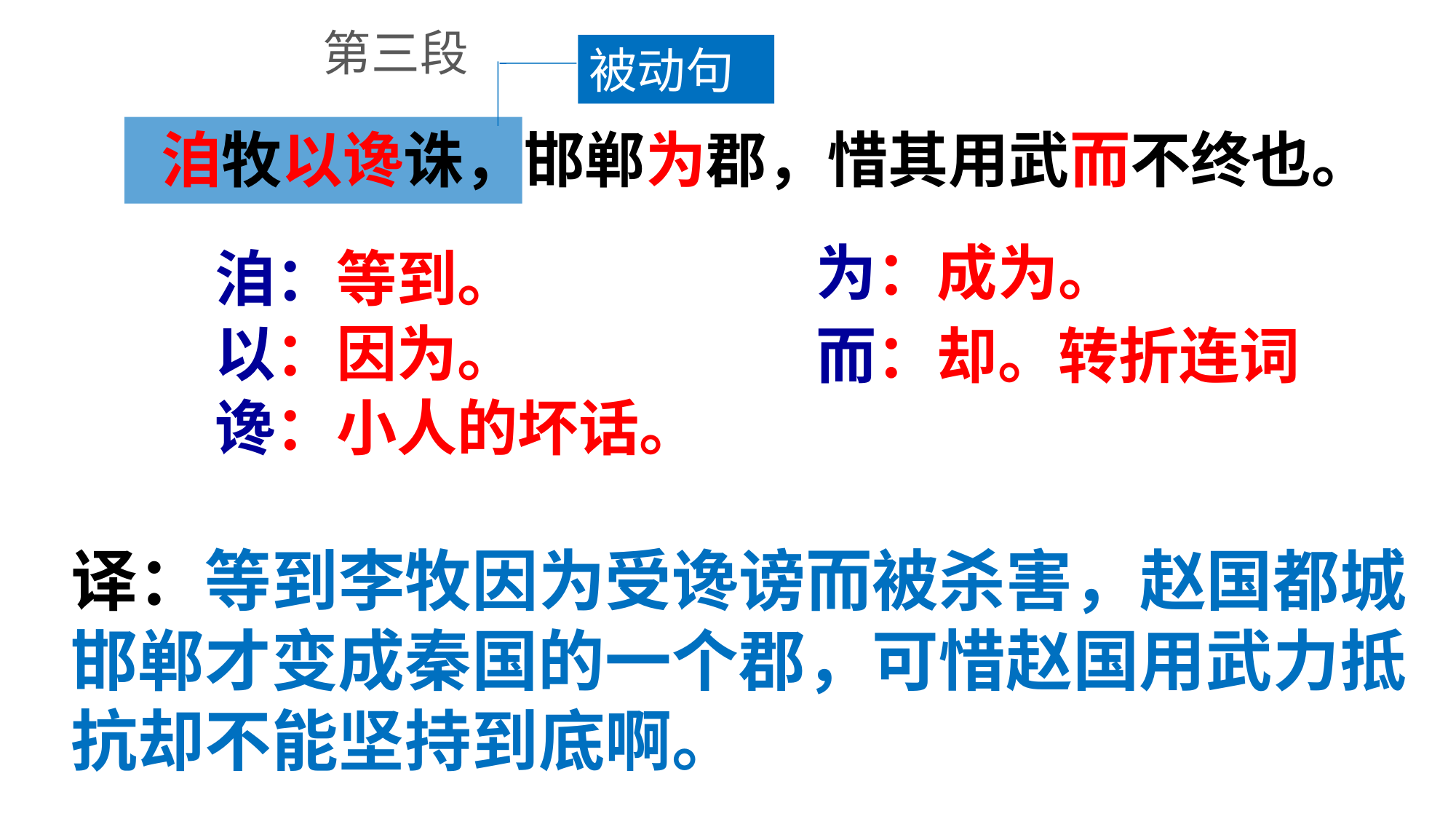

第三段
被动句

洎牧以谗诛，邯郸为郡，惜其用武而不终也。
为：成为。
洎：等到。
以：因为。
而：却。转折连词
谗：小人的坏话。
译：等到李牧因为受谗谤而被杀害，赵国都城邯郸才变成秦国的一个郡，可惜赵国用武力抵抗却不能坚持到底啊。